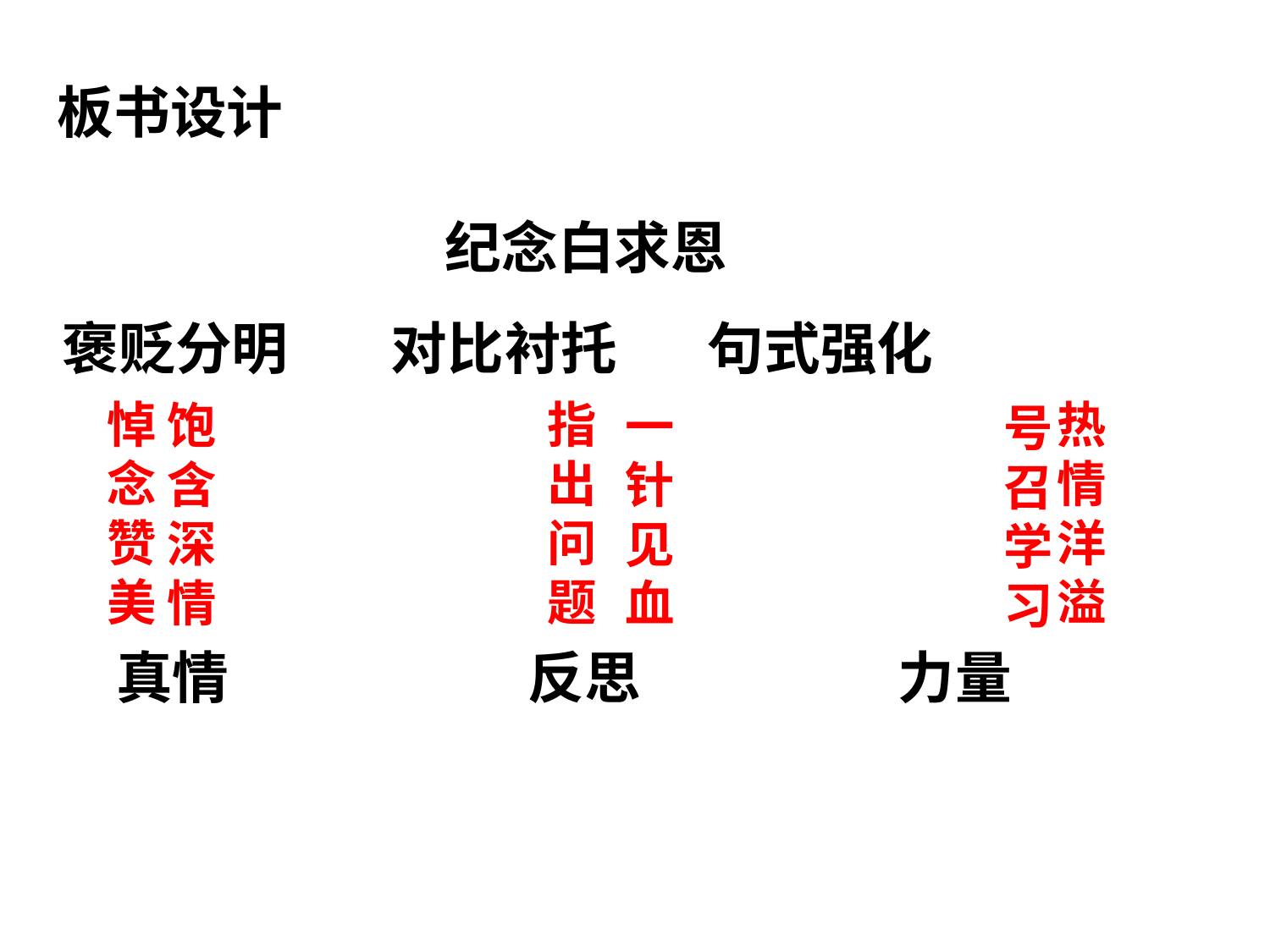

板书设计
纪念白求恩
褒贬分明        对比衬托       句式强化
悼念赞美
指出问题
热情洋溢
饱含深情
一针见血
号召学习
   真情	                反思                    力量